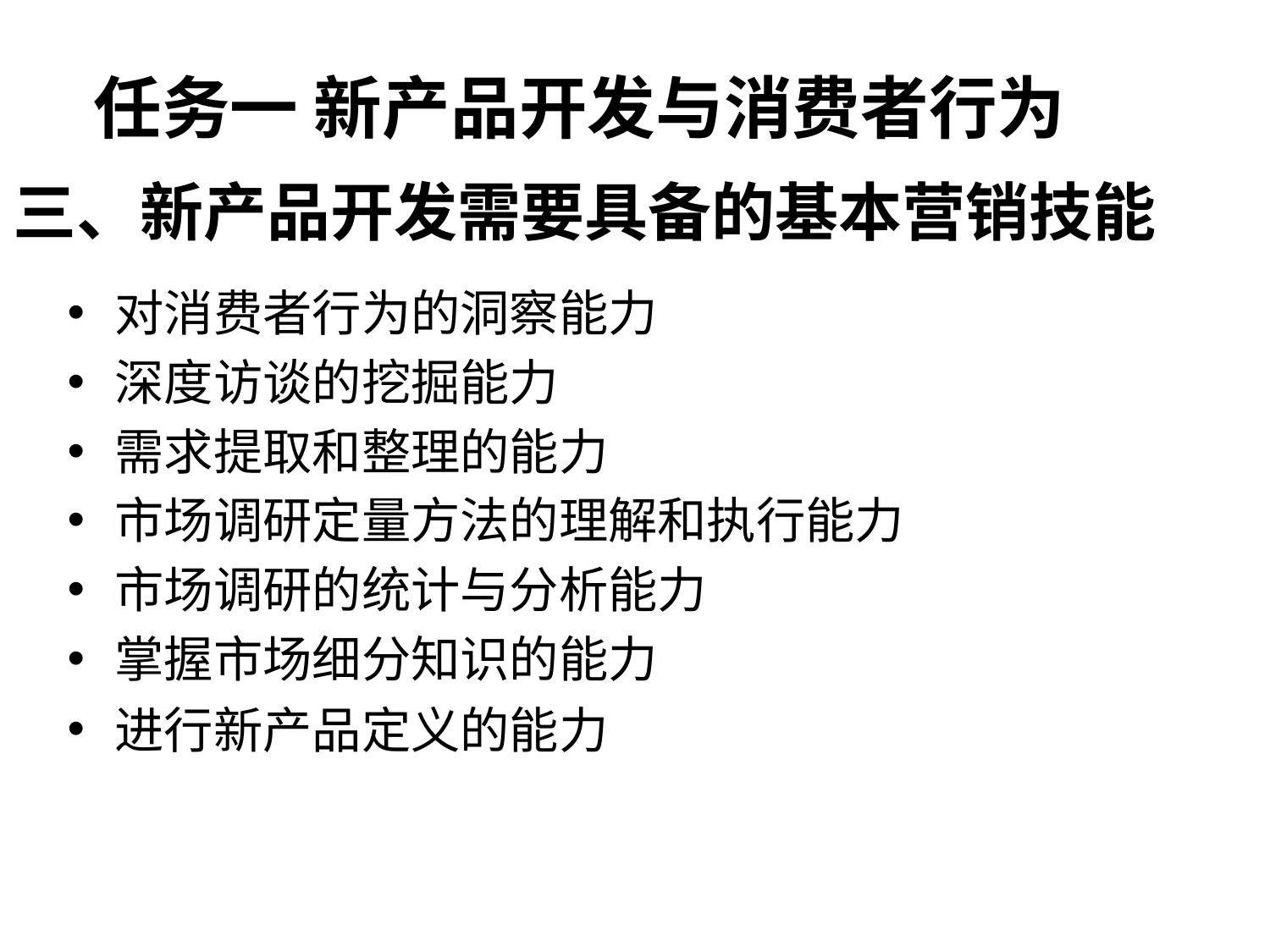

任务一 新产品开发与消费者行为
三、新产品开发需要具备的基本营销技能

对消费者行为的洞察能力
深度访谈的挖掘能力
需求提取和整理的能力
市场调研定量方法的理解和执行能力
市场调研的统计与分析能力
掌握市场细分知识的能力
进行新产品定义的能力